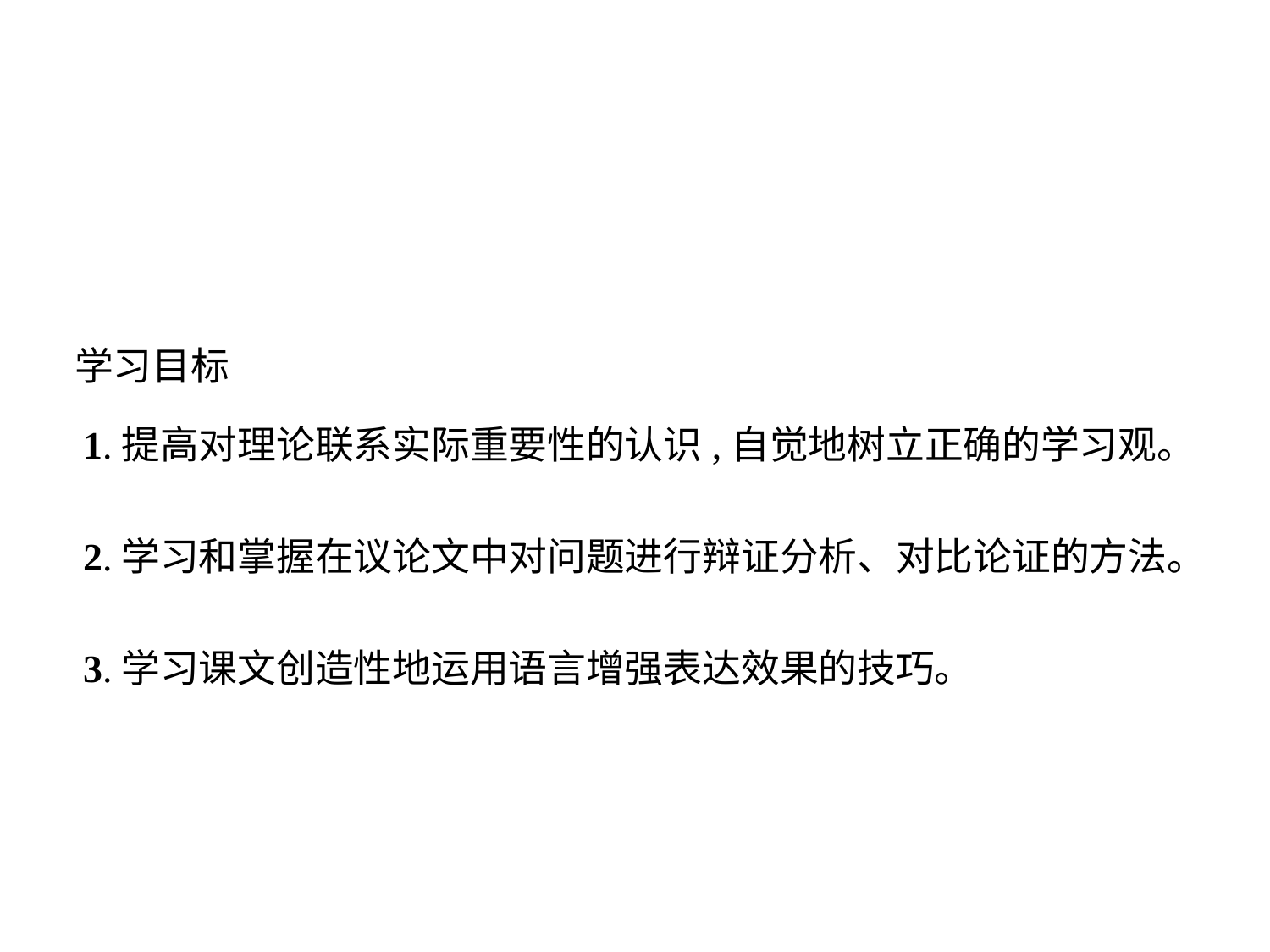

学习目标
1.提高对理论联系实际重要性的认识,自觉地树立正确的学习观。
2.学习和掌握在议论文中对问题进行辩证分析、对比论证的方法。
3.学习课文创造性地运用语言增强表达效果的技巧。